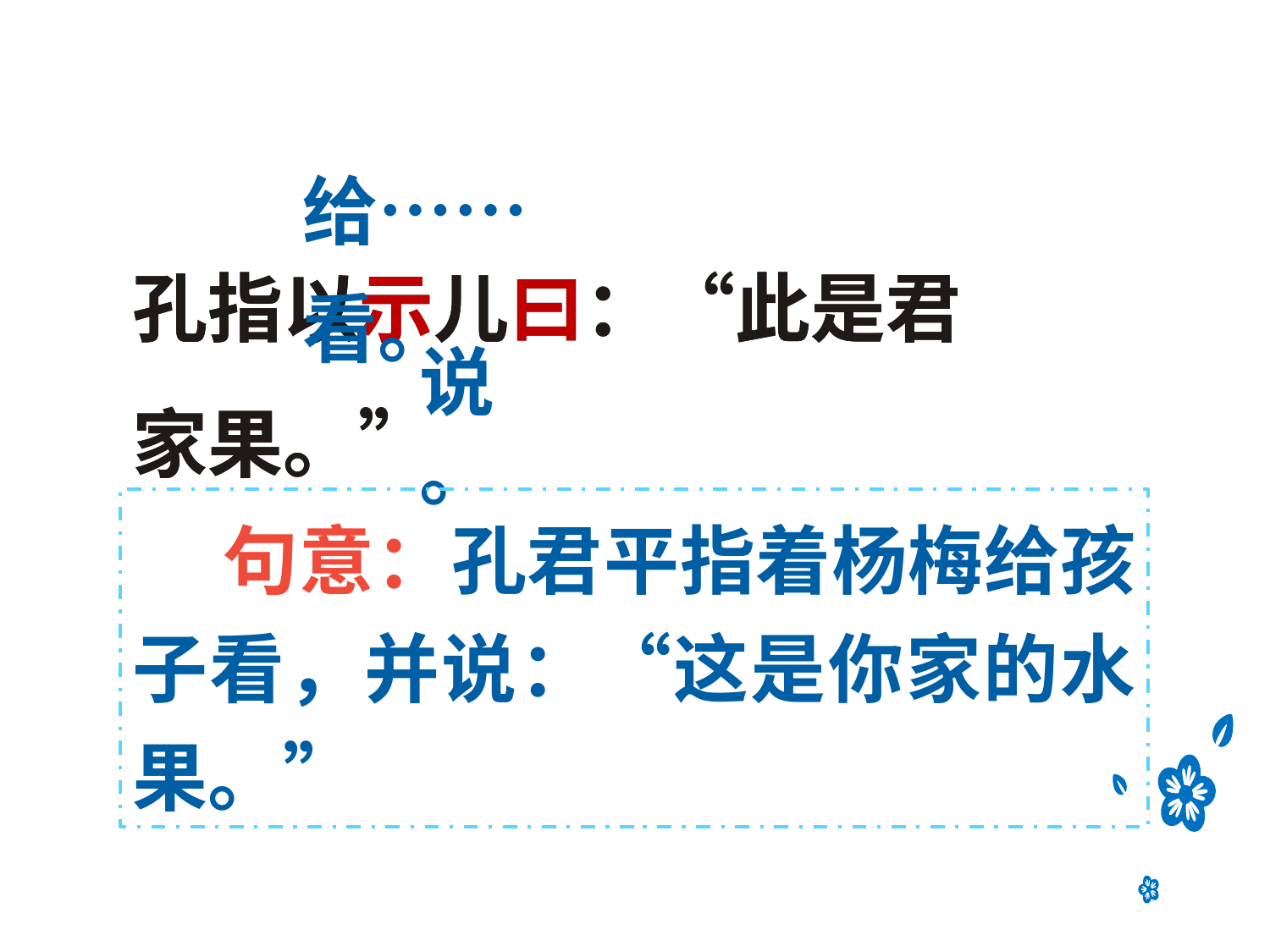

给……看。
孔指以示儿曰：“此是君家果。”
孔指以示儿曰：“此是君家果。”
说。
    句意：孔君平指着杨梅给孩子看，并说：“这是你家的水果。”